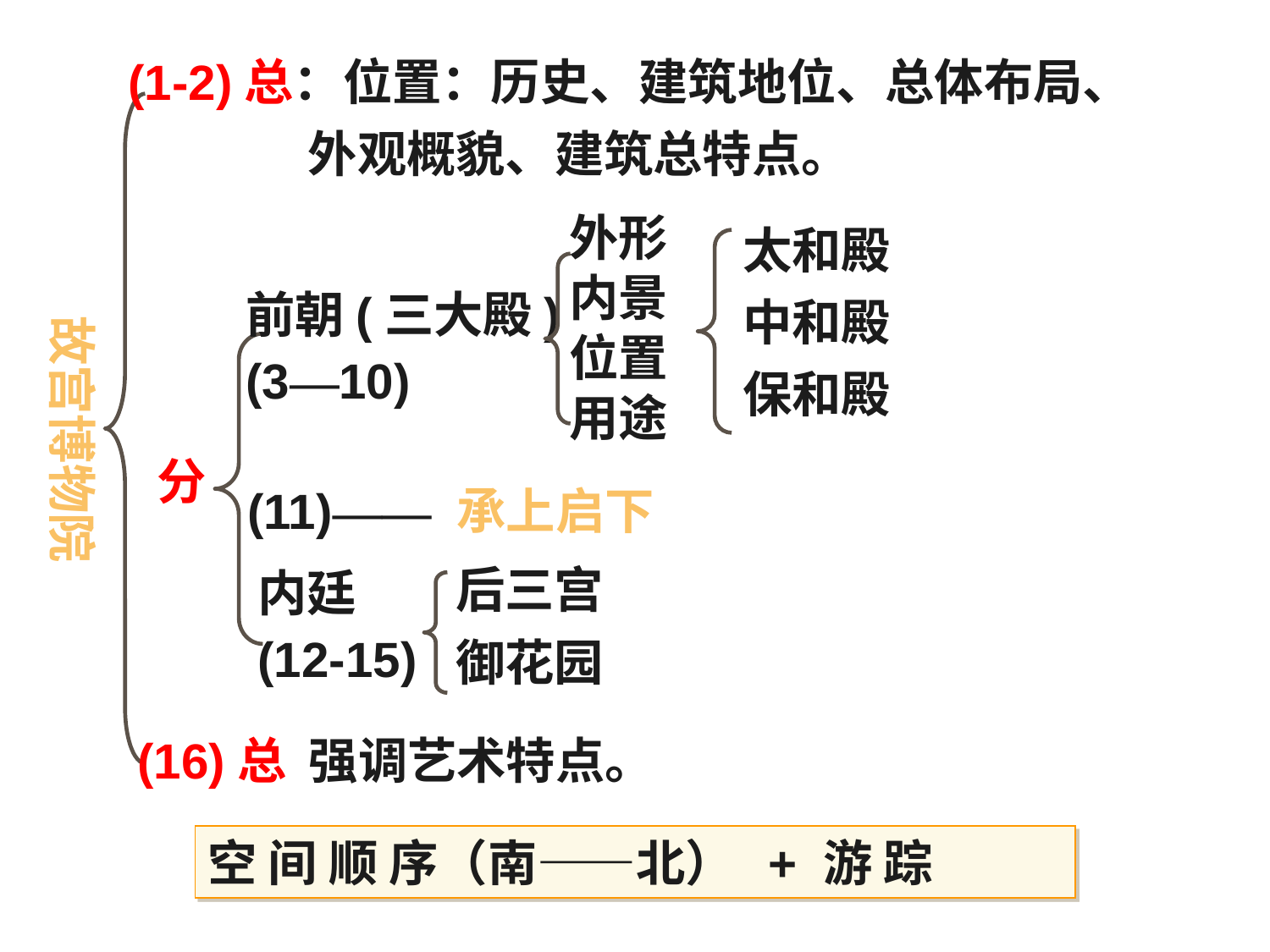

(1-2)总：位置：历史、建筑地位、总体布局、
               外观概貌、建筑总特点。

外形
内景
位置
用途
太和殿
中和殿
保和殿

前朝(三大殿)
(3—10)
故宫博物院

分
(11)—— 承上启下
后三宫
御花园
内廷
(12-15)

(16)总  强调艺术特点。
空 间 顺 序（南——北）  + 游 踪